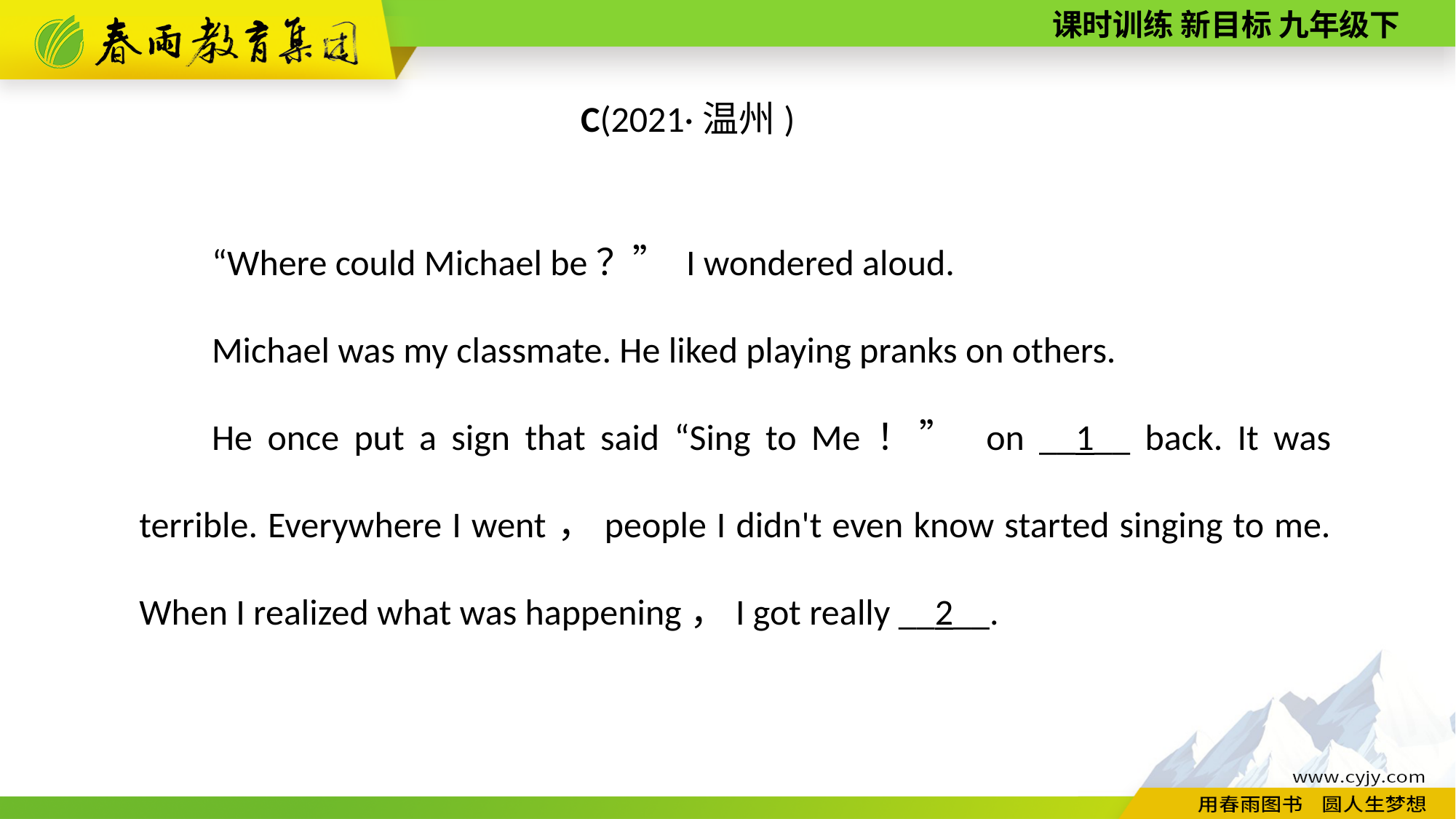

C(2021·温州)
“Where could Michael be？” I wondered aloud.
Michael was my classmate. He liked playing pranks on others.
He once put a sign that said “Sing to Me！” on __1__ back. It was terrible. Everywhere I went，people I didn't even know started singing to me. When I realized what was happening，I got really __2__.